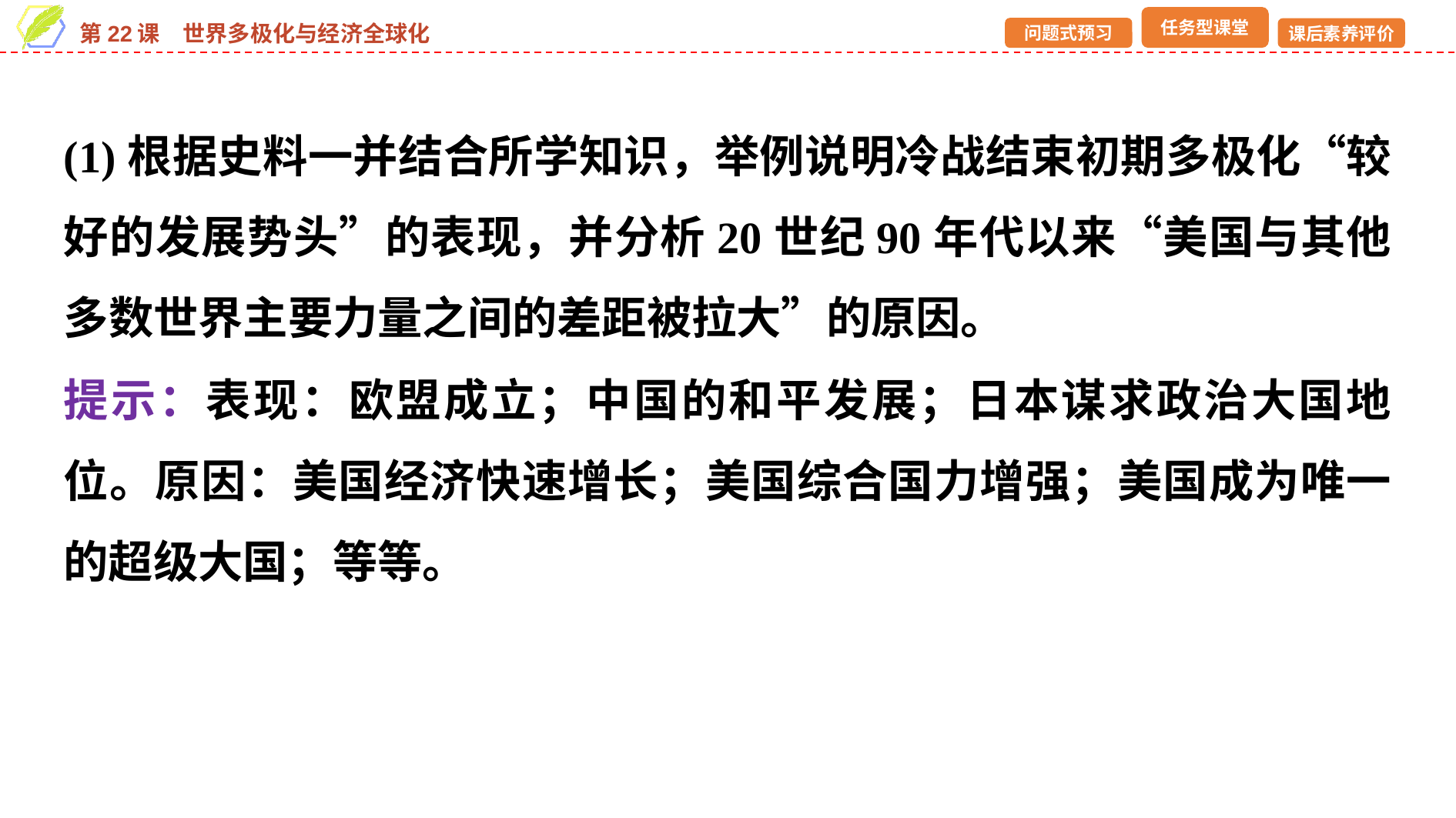

(1)根据史料一并结合所学知识，举例说明冷战结束初期多极化“较好的发展势头”的表现，并分析20世纪90年代以来“美国与其他多数世界主要力量之间的差距被拉大”的原因。
提示：表现：欧盟成立；中国的和平发展；日本谋求政治大国地位。原因：美国经济快速增长；美国综合国力增强；美国成为唯一的超级大国；等等。